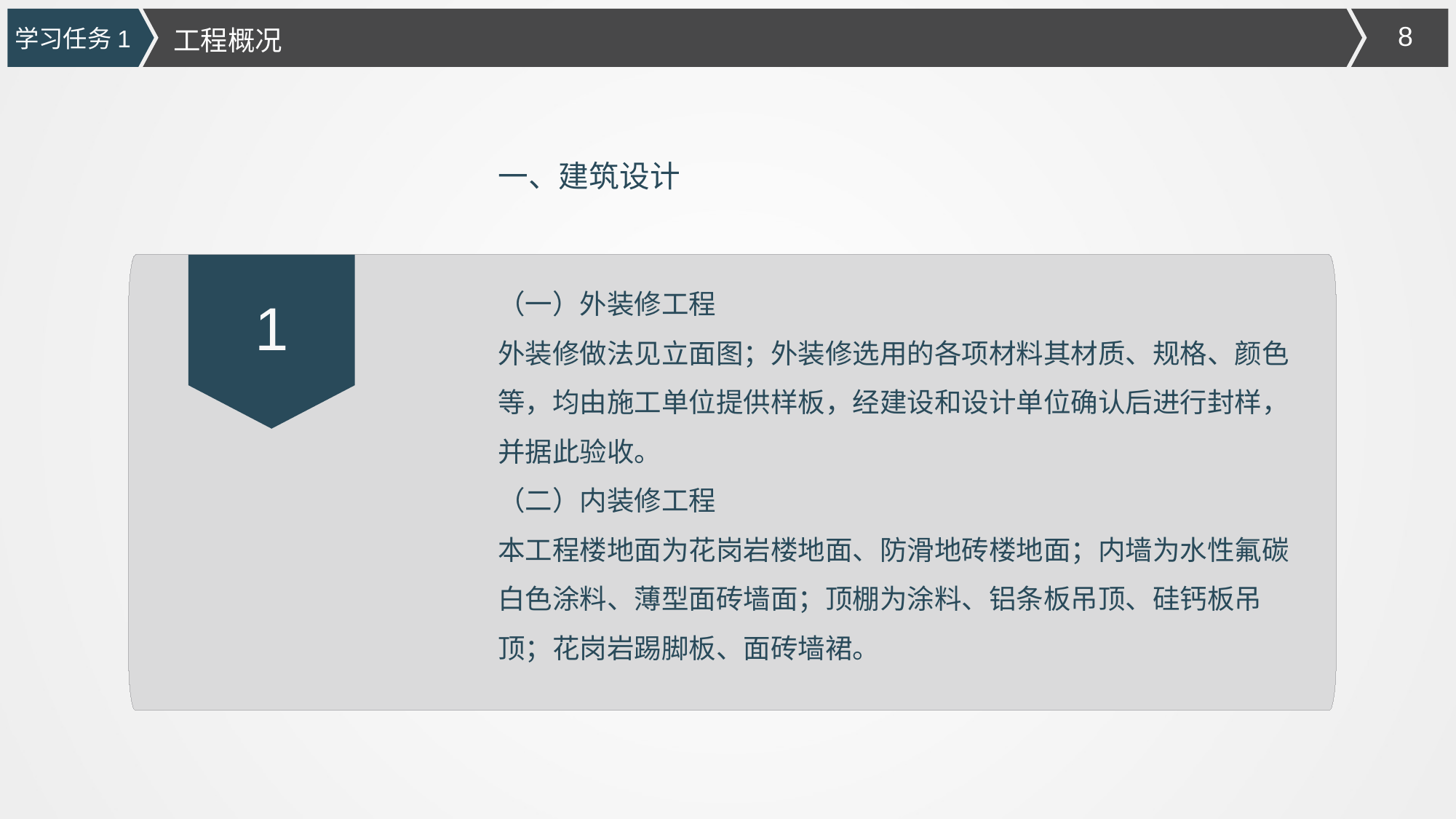

学习任务1
工程概况
一、建筑设计

（一）外装修工程
外装修做法见立面图；外装修选用的各项材料其材质、规格、颜色等，均由施工单位提供样板，经建设和设计单位确认后进行封样，并据此验收。
（二）内装修工程
本工程楼地面为花岗岩楼地面、防滑地砖楼地面；内墙为水性氟碳白色涂料、薄型面砖墙面；顶棚为涂料、铝条板吊顶、硅钙板吊顶；花岗岩踢脚板、面砖墙裙。
1